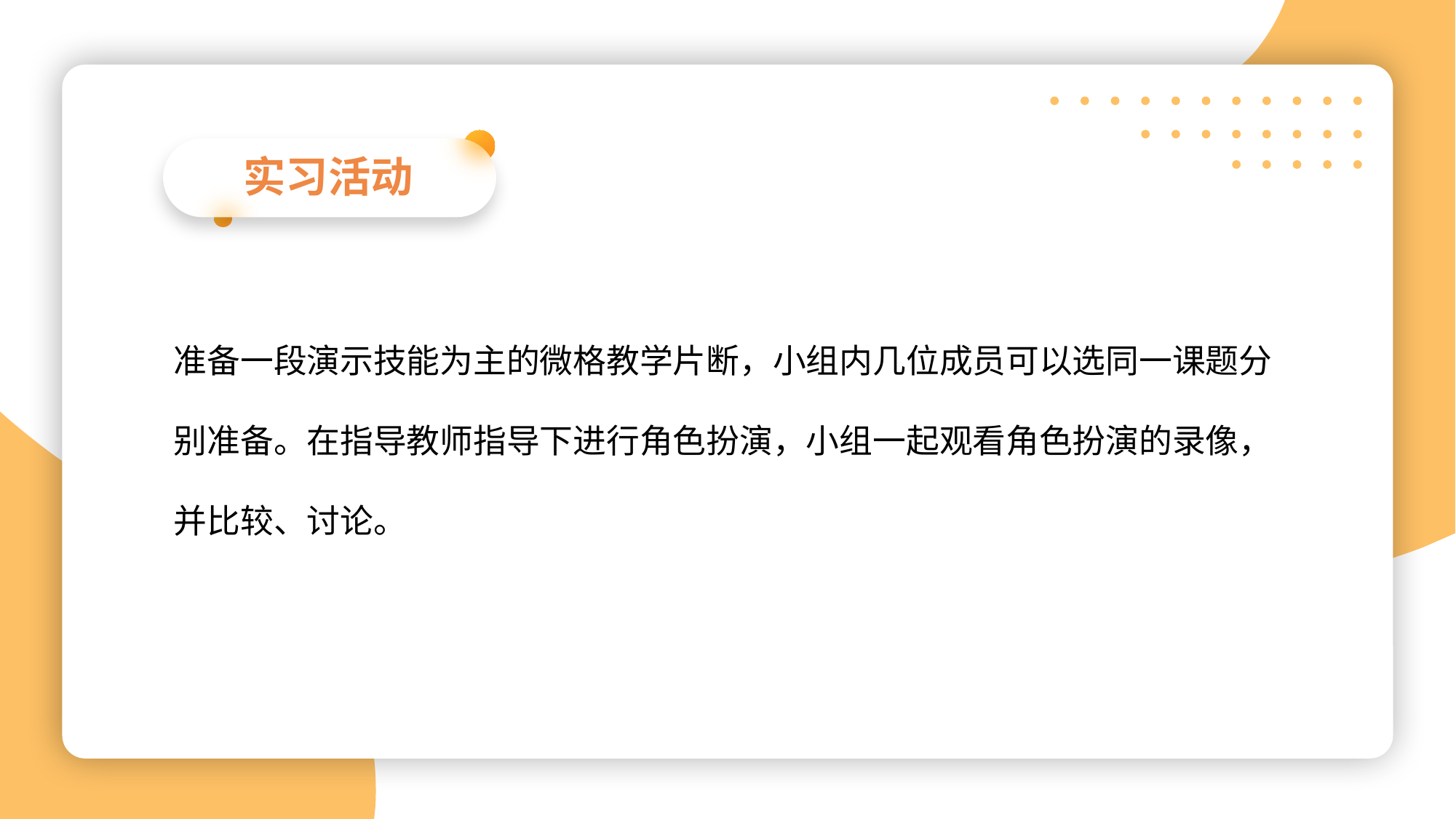

实习活动
准备一段演示技能为主的微格教学片断，小组内几位成员可以选同一课题分别准备。在指导教师指导下进行角色扮演，小组一起观看角色扮演的录像，并比较、讨论。